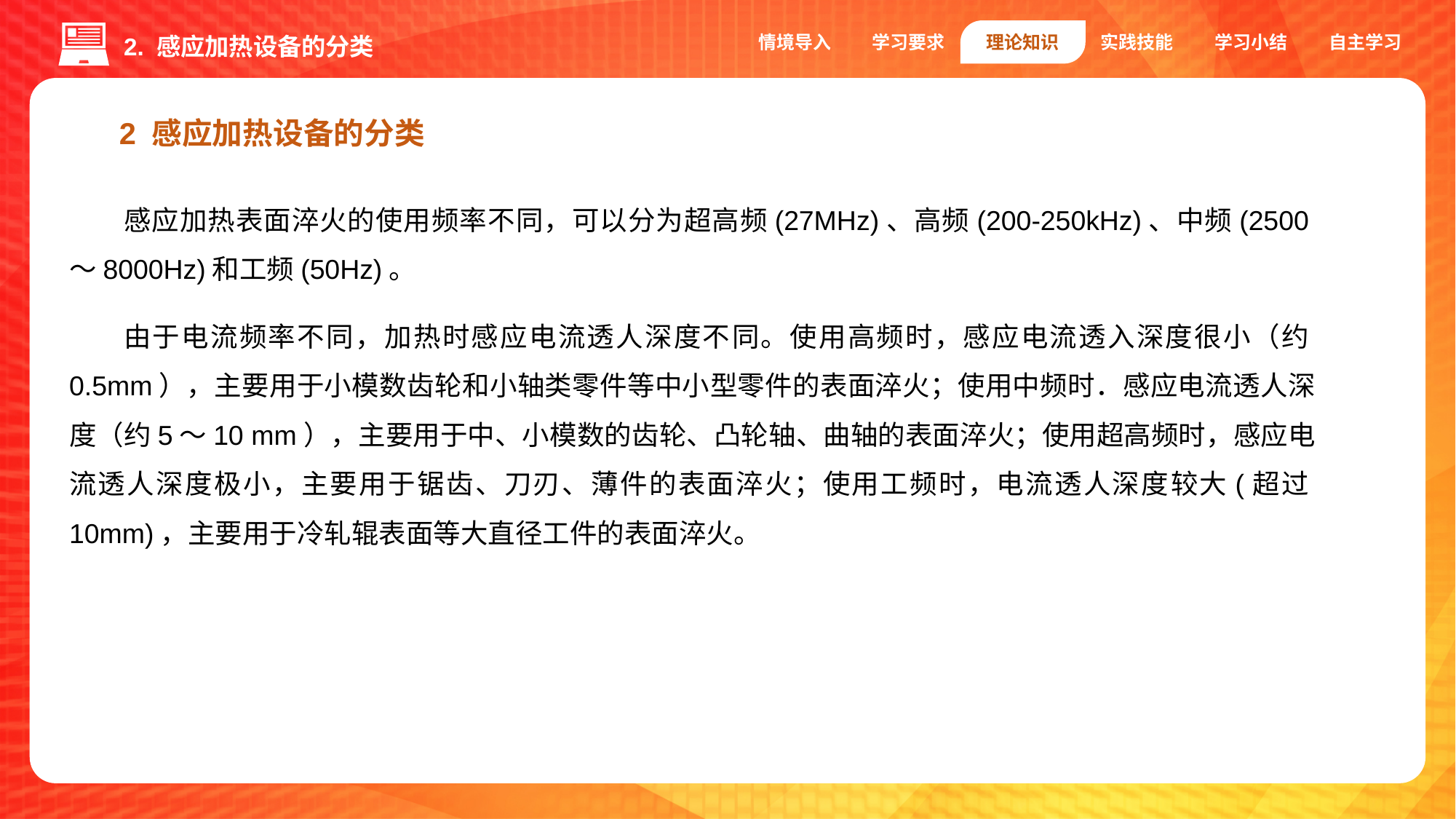

情境导入
学习要求
理论知识
实践技能
学习小结
自主学习

2. 感应加热设备的分类
2 感应加热设备的分类
感应加热表面淬火的使用频率不同，可以分为超高频(27MHz)、高频(200-250kHz)、中频(2500～8000Hz)和工频(50Hz)。
由于电流频率不同，加热时感应电流透人深度不同。使用高频时，感应电流透入深度很小（约0.5mm），主要用于小模数齿轮和小轴类零件等中小型零件的表面淬火；使用中频时．感应电流透人深度（约5～10 mm），主要用于中、小模数的齿轮、凸轮轴、曲轴的表面淬火；使用超高频时，感应电流透人深度极小，主要用于锯齿、刀刃、薄件的表面淬火；使用工频时，电流透人深度较大(超过10mm)，主要用于冷轧辊表面等大直径工件的表面淬火。